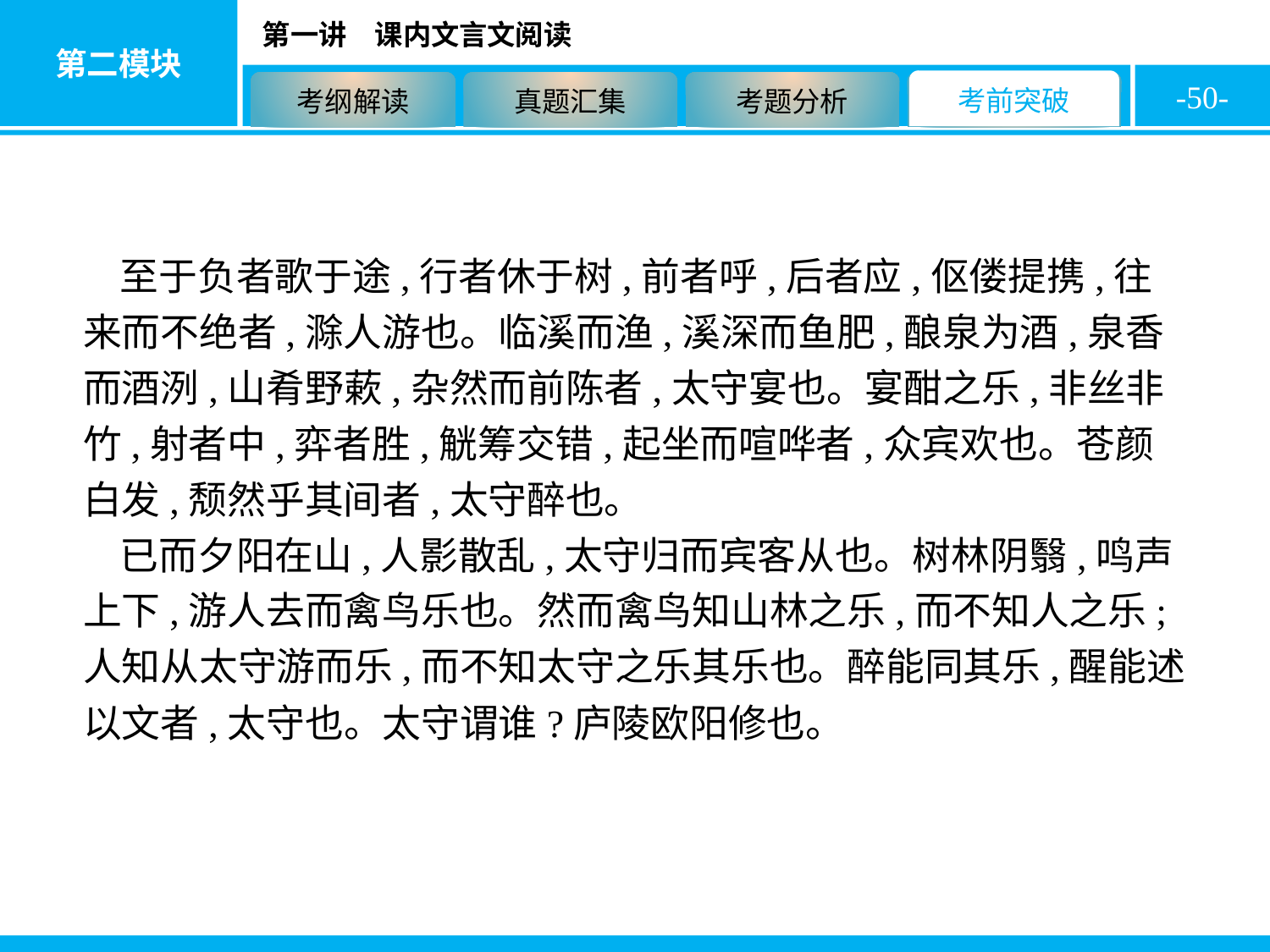

-50-
至于负者歌于途,行者休于树,前者呼,后者应,伛偻提携,往来而不绝者,滁人游也。临溪而渔,溪深而鱼肥,酿泉为酒,泉香而酒洌,山肴野蔌,杂然而前陈者,太守宴也。宴酣之乐,非丝非竹,射者中,弈者胜,觥筹交错,起坐而喧哗者,众宾欢也。苍颜白发,颓然乎其间者,太守醉也。
已而夕阳在山,人影散乱,太守归而宾客从也。树林阴翳,鸣声上下,游人去而禽鸟乐也。然而禽鸟知山林之乐,而不知人之乐;人知从太守游而乐,而不知太守之乐其乐也。醉能同其乐,醒能述以文者,太守也。太守谓谁?庐陵欧阳修也。